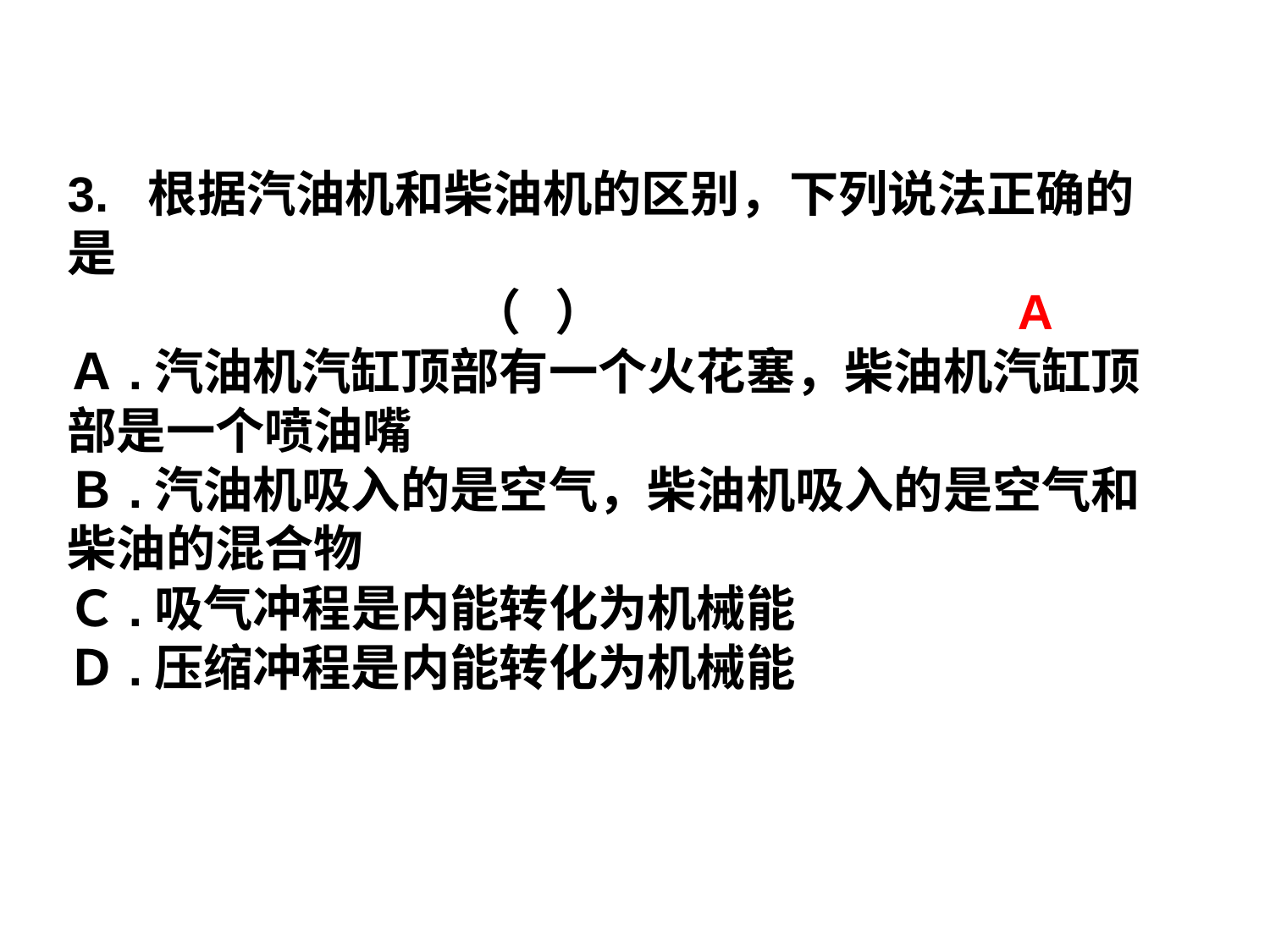

新课引入
3.  根据汽油机和柴油机的区别，下列说法正确的是
                                   （   ）
Ａ.汽油机汽缸顶部有一个火花塞，柴油机汽缸顶部是一个喷油嘴
Ｂ.汽油机吸入的是空气，柴油机吸入的是空气和柴油的混合物
Ｃ.吸气冲程是内能转化为机械能
Ｄ.压缩冲程是内能转化为机械能
A